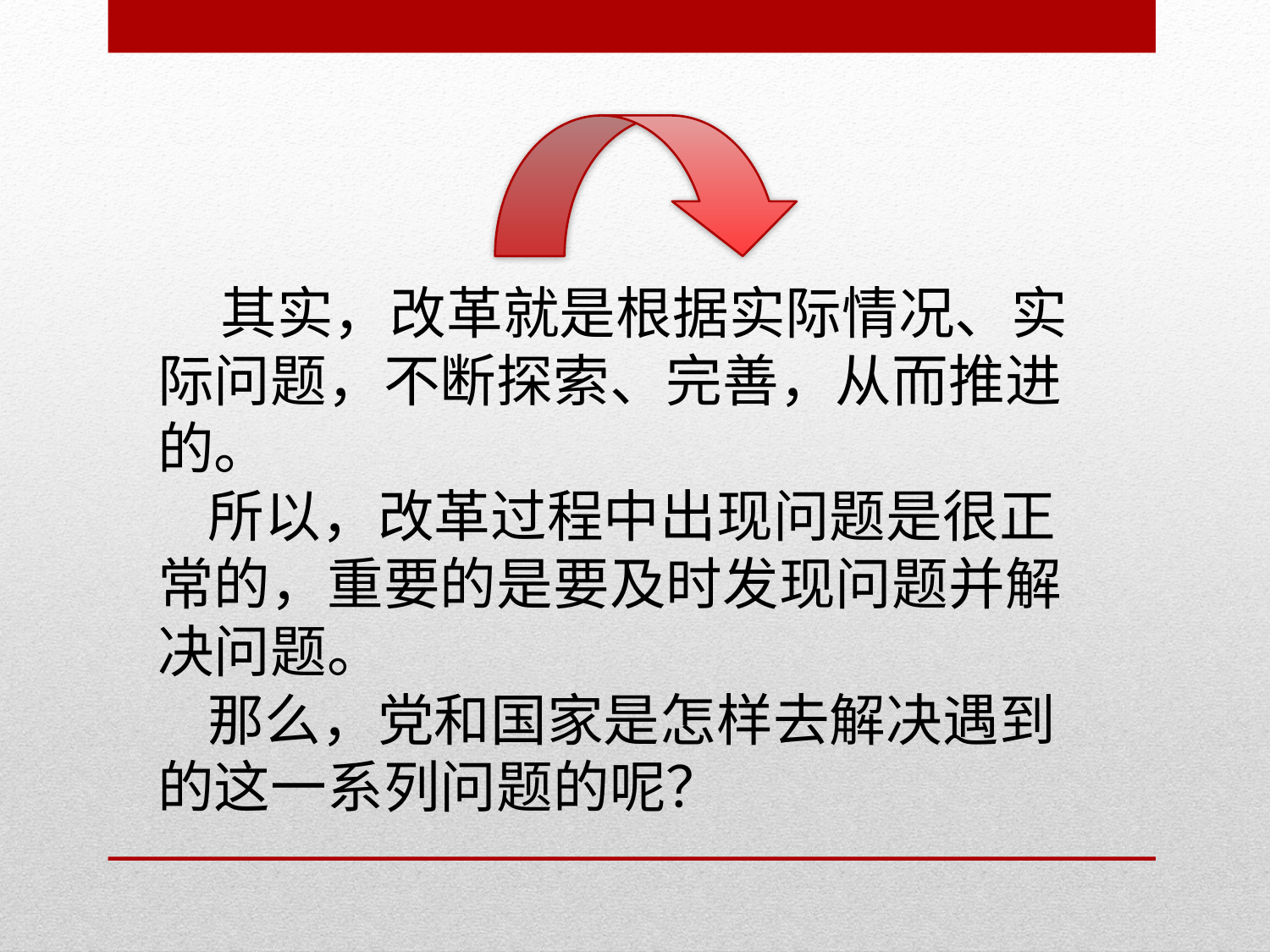

# 其实，改革就是根据实际情况、实际问题，不断探索、完善，从而推进的。 所以，改革过程中出现问题是很正常的，重要的是要及时发现问题并解决问题。 那么，党和国家是怎样去解决遇到的这一系列问题的呢？